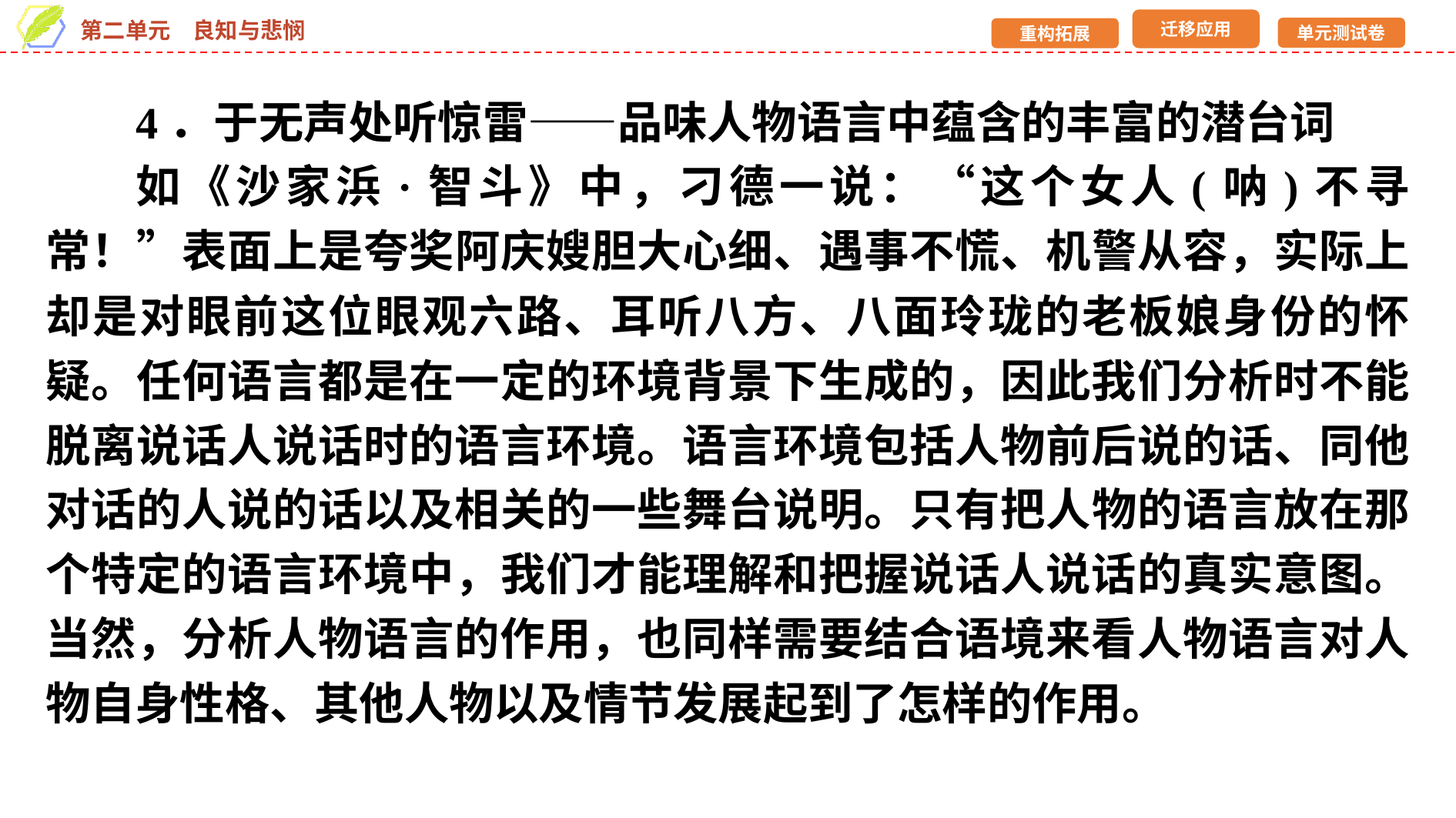

4．于无声处听惊雷——品味人物语言中蕴含的丰富的潜台词
如《沙家浜·智斗》中，刁德一说：“这个女人(呐)不寻常！”表面上是夸奖阿庆嫂胆大心细、遇事不慌、机警从容，实际上却是对眼前这位眼观六路、耳听八方、八面玲珑的老板娘身份的怀疑。任何语言都是在一定的环境背景下生成的，因此我们分析时不能脱离说话人说话时的语言环境。语言环境包括人物前后说的话、同他对话的人说的话以及相关的一些舞台说明。只有把人物的语言放在那个特定的语言环境中，我们才能理解和把握说话人说话的真实意图。当然，分析人物语言的作用，也同样需要结合语境来看人物语言对人物自身性格、其他人物以及情节发展起到了怎样的作用。